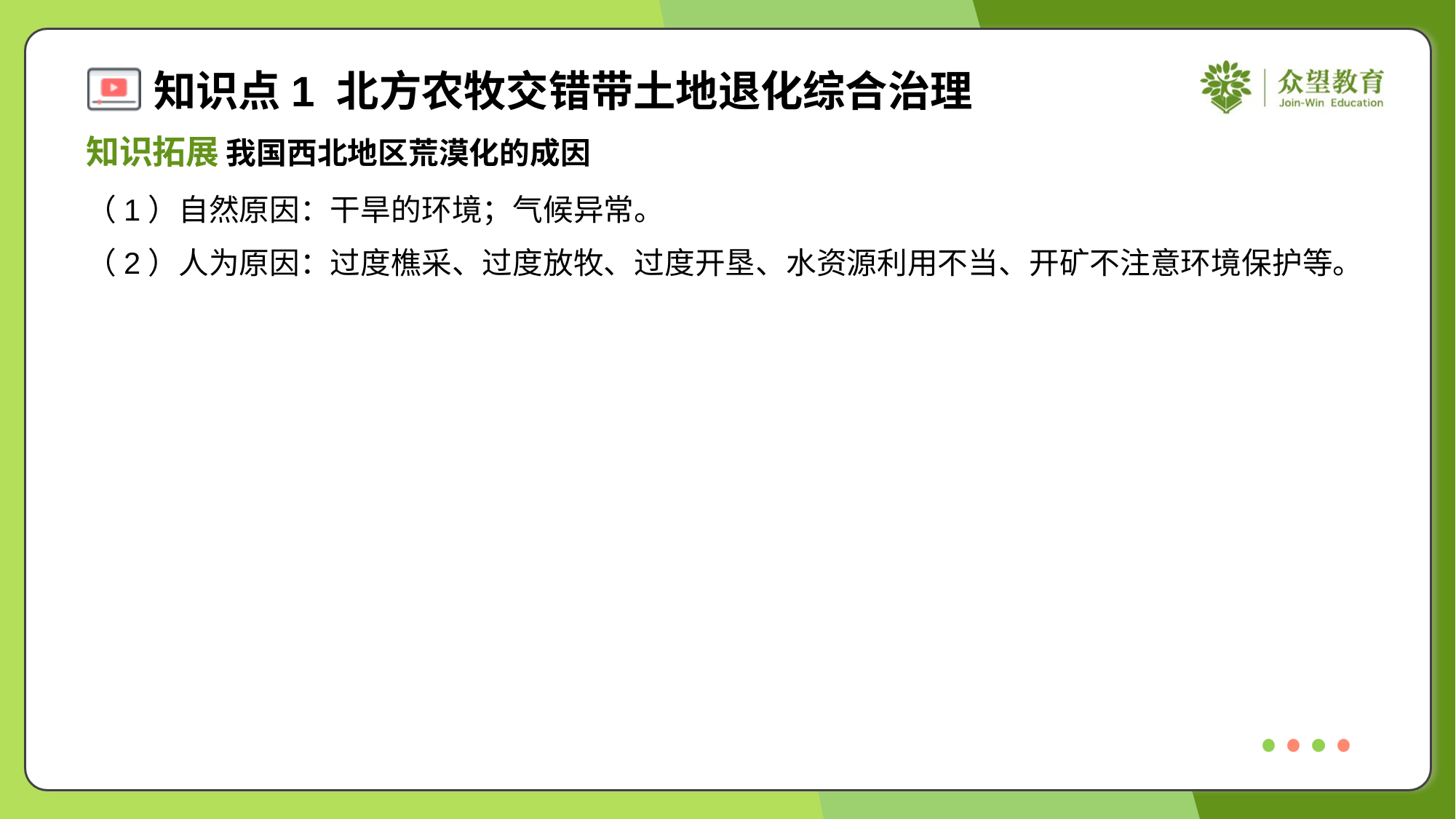

知识拓展 我国西北地区荒漠化的成因
（1）自然原因：干旱的环境；气候异常。
（2）人为原因：过度樵采、过度放牧、过度开垦、水资源利用不当、开矿不注意环境保护等。